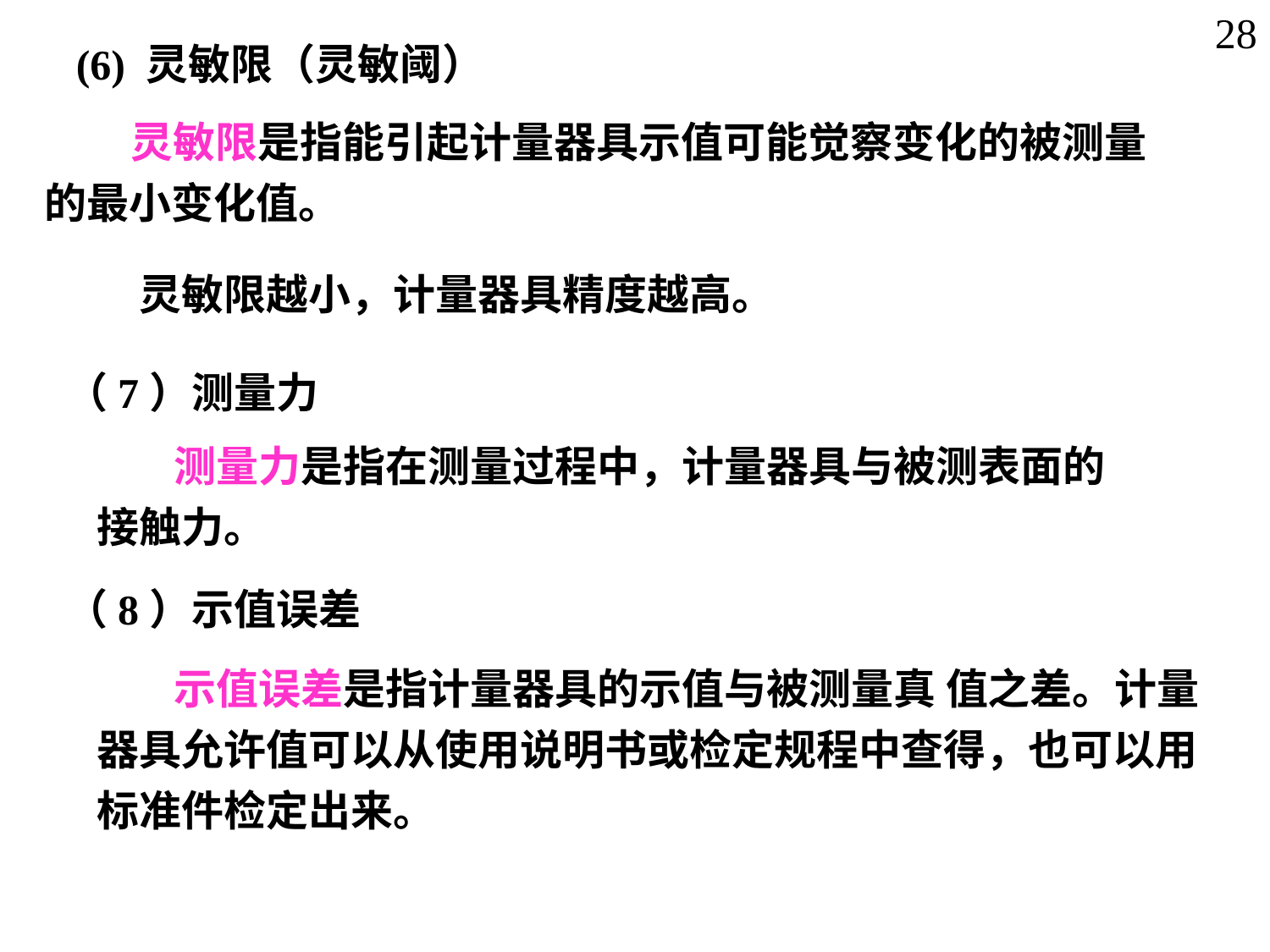

28
(6) 灵敏限（灵敏阈）
        灵敏限是指能引起计量器具示值可能觉察变化的被测量的最小变化值。
灵敏限越小，计量器具精度越高。
（7）测量力
       测量力是指在测量过程中，计量器具与被测表面的接触力。
（8）示值误差
       示值误差是指计量器具的示值与被测量真 值之差。计量器具允许值可以从使用说明书或检定规程中查得，也可以用标准件检定出来。